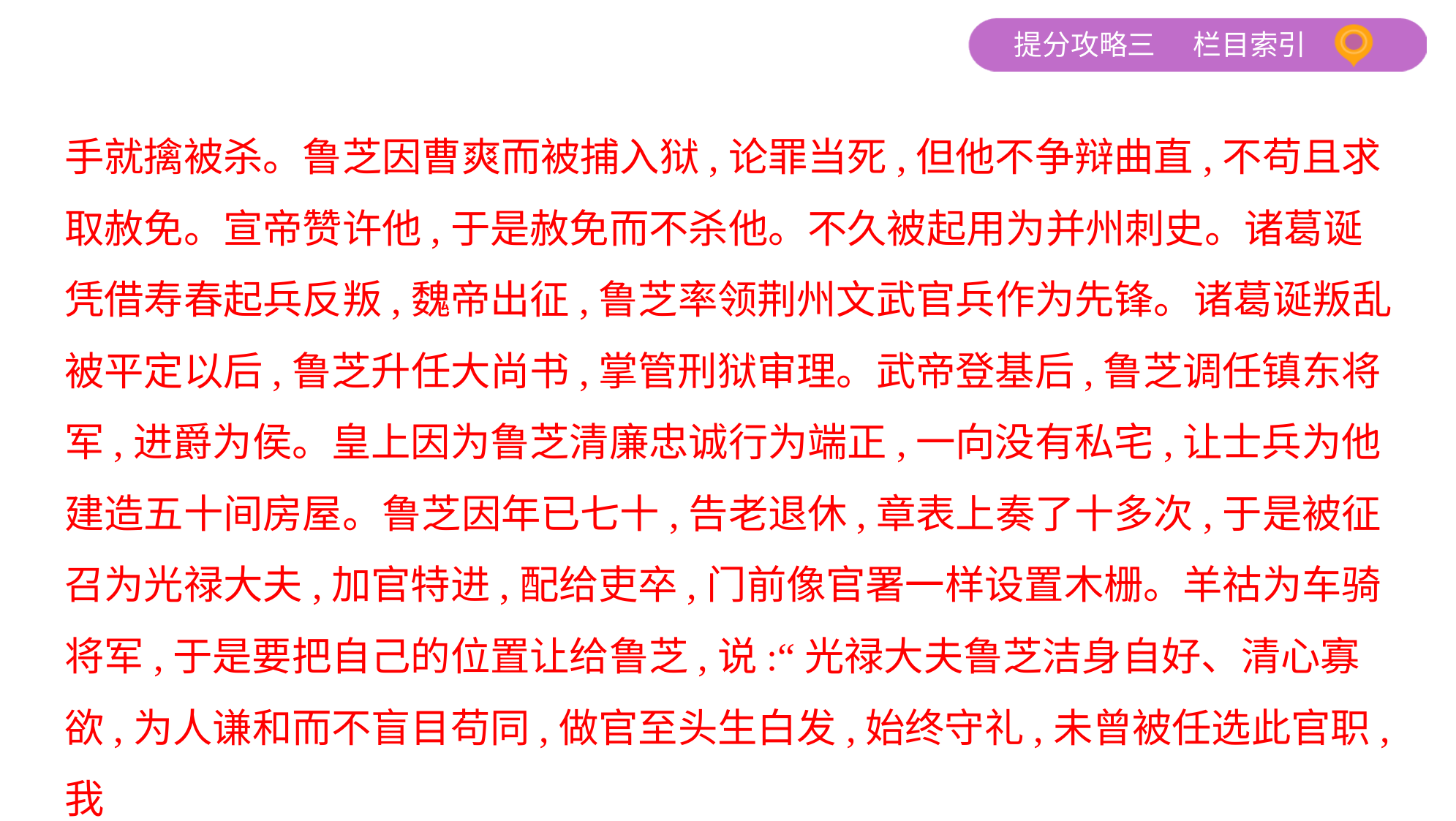

手就擒被杀。鲁芝因曹爽而被捕入狱,论罪当死,但他不争辩曲直,不苟且求
取赦免。宣帝赞许他,于是赦免而不杀他。不久被起用为并州刺史。诸葛诞
凭借寿春起兵反叛,魏帝出征,鲁芝率领荆州文武官兵作为先锋。诸葛诞叛乱
被平定以后,鲁芝升任大尚书,掌管刑狱审理。武帝登基后,鲁芝调任镇东将
军,进爵为侯。皇上因为鲁芝清廉忠诚行为端正,一向没有私宅,让士兵为他
建造五十间房屋。鲁芝因年已七十,告老退休,章表上奏了十多次,于是被征
召为光禄大夫,加官特进,配给吏卒,门前像官署一样设置木栅。羊祜为车骑
将军,于是要把自己的位置让给鲁芝,说:“光禄大夫鲁芝洁身自好、清心寡
欲,为人谦和而不盲目苟同,做官至头生白发,始终守礼,未曾被任选此官职,我